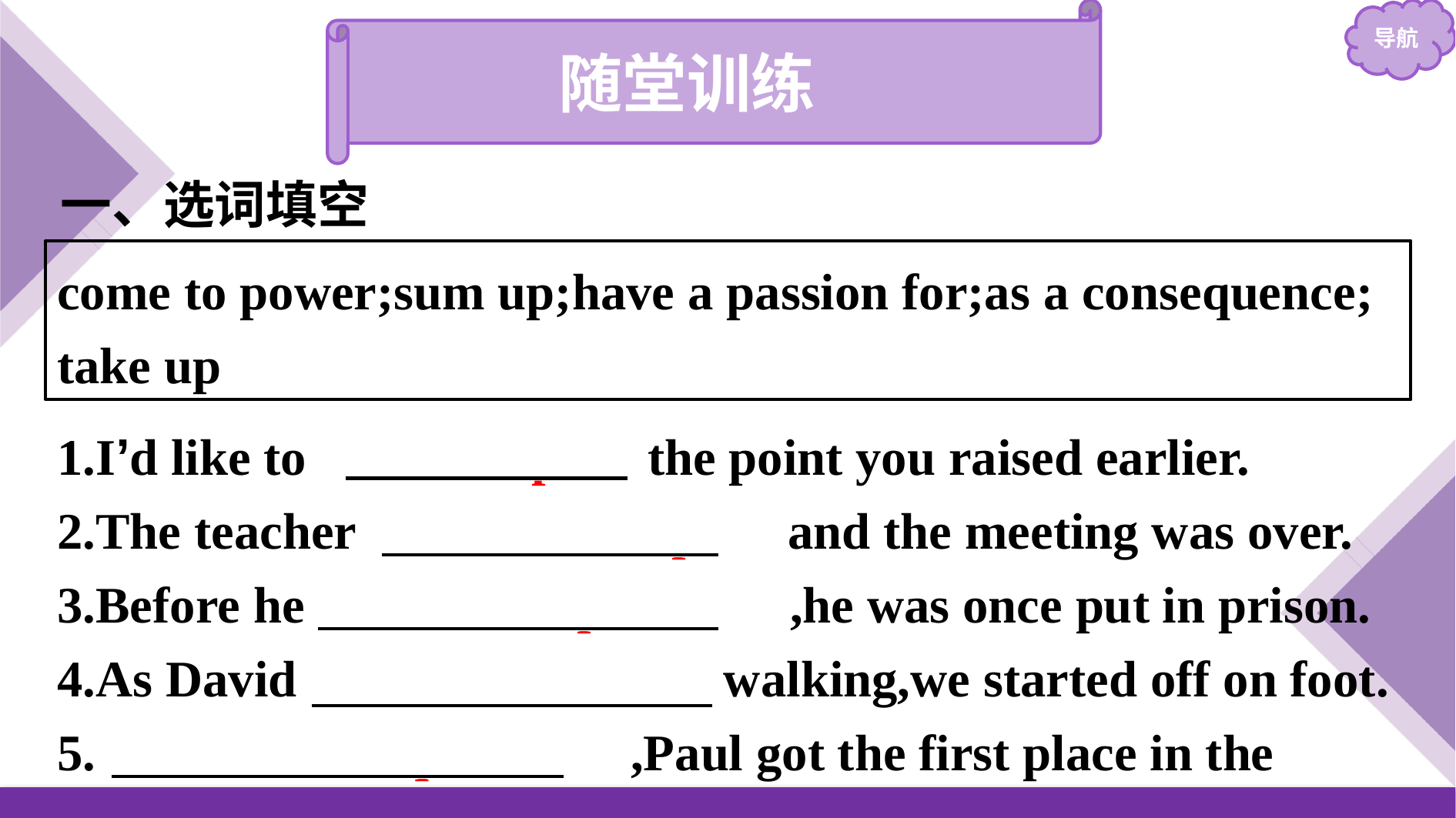

随堂训练
一、选词填空
come to power;sum up;have a passion for;as a consequence; take up
1.I’d like to 　take up　 the point you raised earlier.
2.The teacher 　summed up　 and the meeting was over.
3.Before he 　came to power　,he was once put in prison.
4.As David  had a passion for  walking,we started off on foot. 5.　As a consequence　,Paul got the first place in the exam.